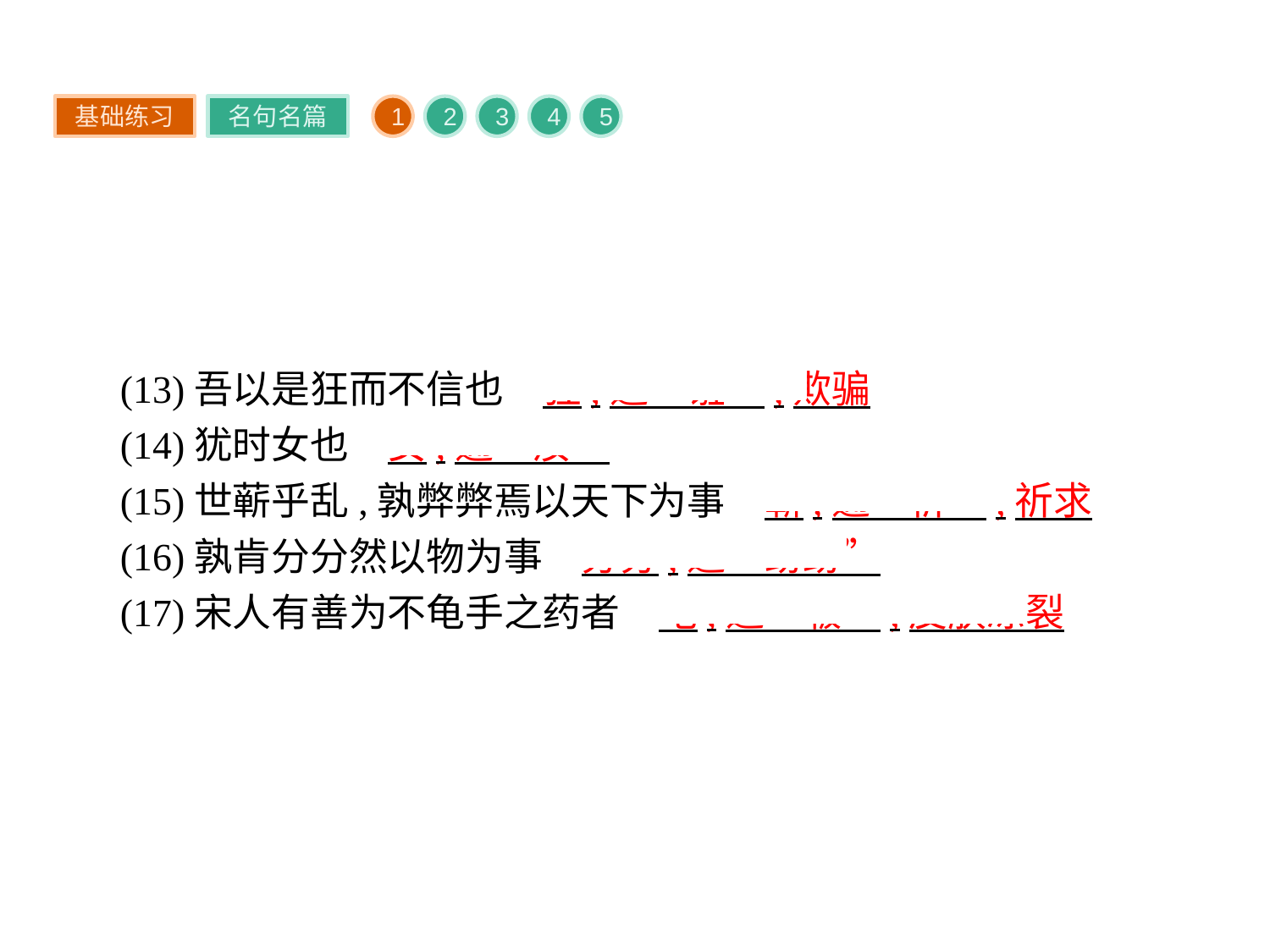

基础练习
名句名篇
1
2
3
4
5
(13)吾以是狂而不信也　狂,通“诳”,欺骗
(14)犹时女也　女,通“汝”
(15)世蕲乎乱,孰弊弊焉以天下为事　蕲,通“祈”,祈求
(16)孰肯分分然以物为事　分分,通“纷纷”
(17)宋人有善为不龟手之药者　龟,通“皲”,皮肤冻裂